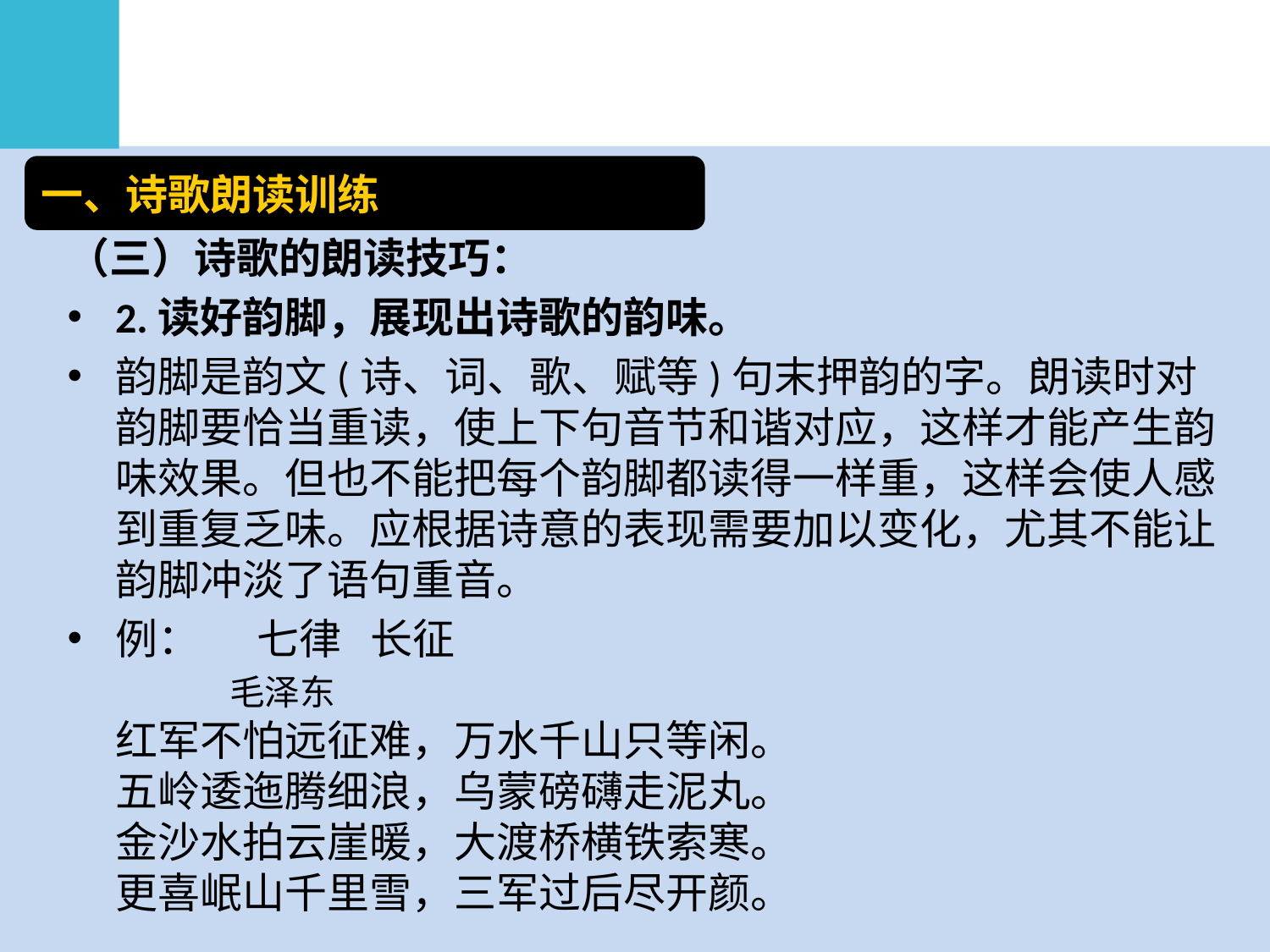

一、诗歌朗读训练

（三）诗歌的朗读技巧：
2.读好韵脚，展现出诗歌的韵味。
韵脚是韵文(诗、词、歌、赋等)句末押韵的字。朗读时对韵脚要恰当重读，使上下句音节和谐对应，这样才能产生韵味效果。但也不能把每个韵脚都读得一样重，这样会使人感到重复乏味。应根据诗意的表现需要加以变化，尤其不能让韵脚冲淡了语句重音。
例：      七律   长征
            毛泽东
红军不怕远征难，万水千山只等闲。
五岭逶迤腾细浪，乌蒙磅礴走泥丸。
金沙水拍云崖暖，大渡桥横铁索寒。
更喜岷山千里雪，三军过后尽开颜。